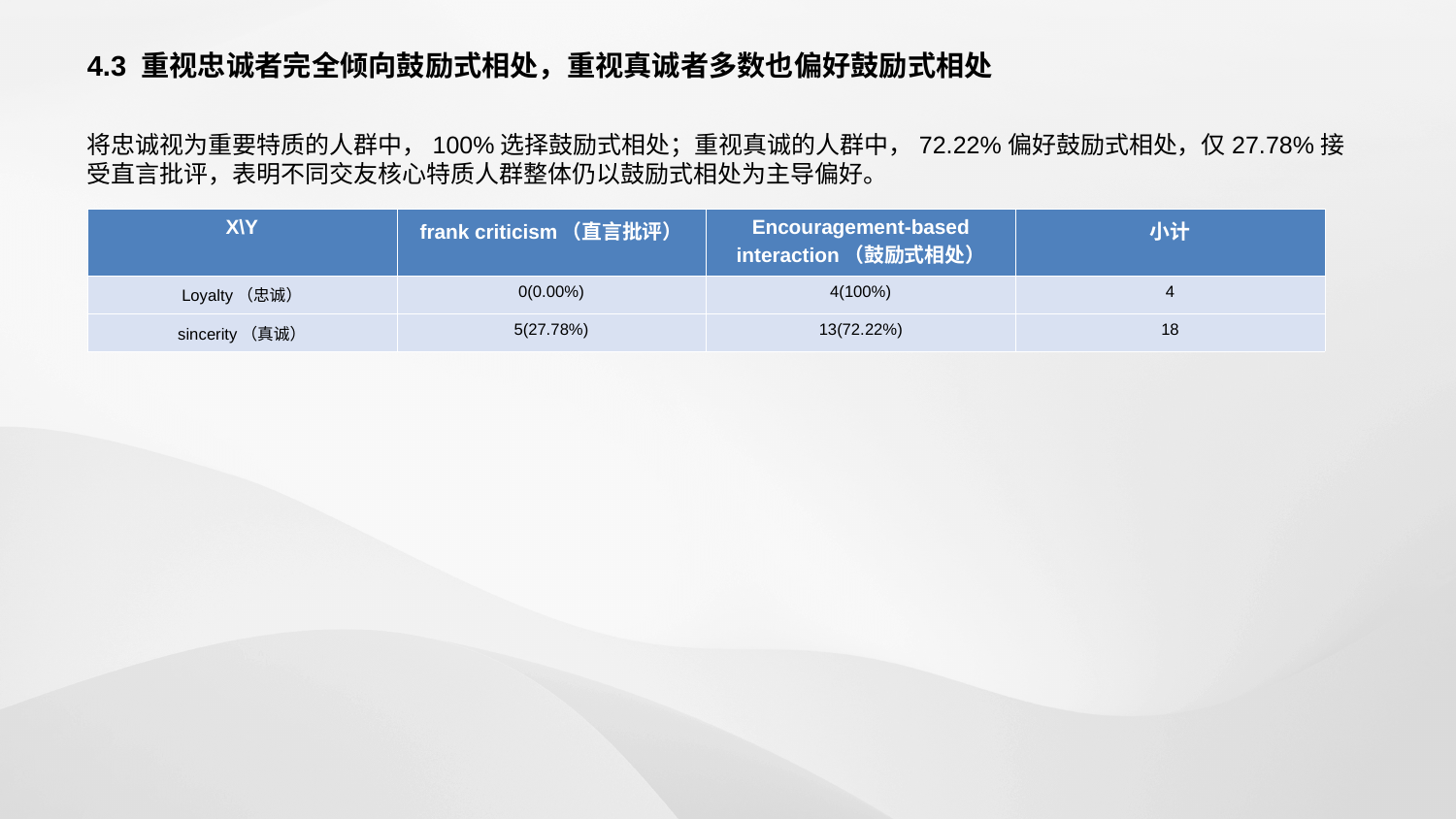

4.3 重视忠诚者完全倾向鼓励式相处，重视真诚者多数也偏好鼓励式相处
将忠诚视为重要特质的人群中，100%选择鼓励式相处；重视真诚的人群中，72.22%偏好鼓励式相处，仅27.78%接受直言批评，表明不同交友核心特质人群整体仍以鼓励式相处为主导偏好。
| X\Y | frank criticism（直言批评） | Encouragement-based interaction（鼓励式相处） | 小计 |
| --- | --- | --- | --- |
| Loyalty（忠诚） | 0(0.00%) | 4(100%) | 4 |
| sincerity（真诚） | 5(27.78%) | 13(72.22%) | 18 |